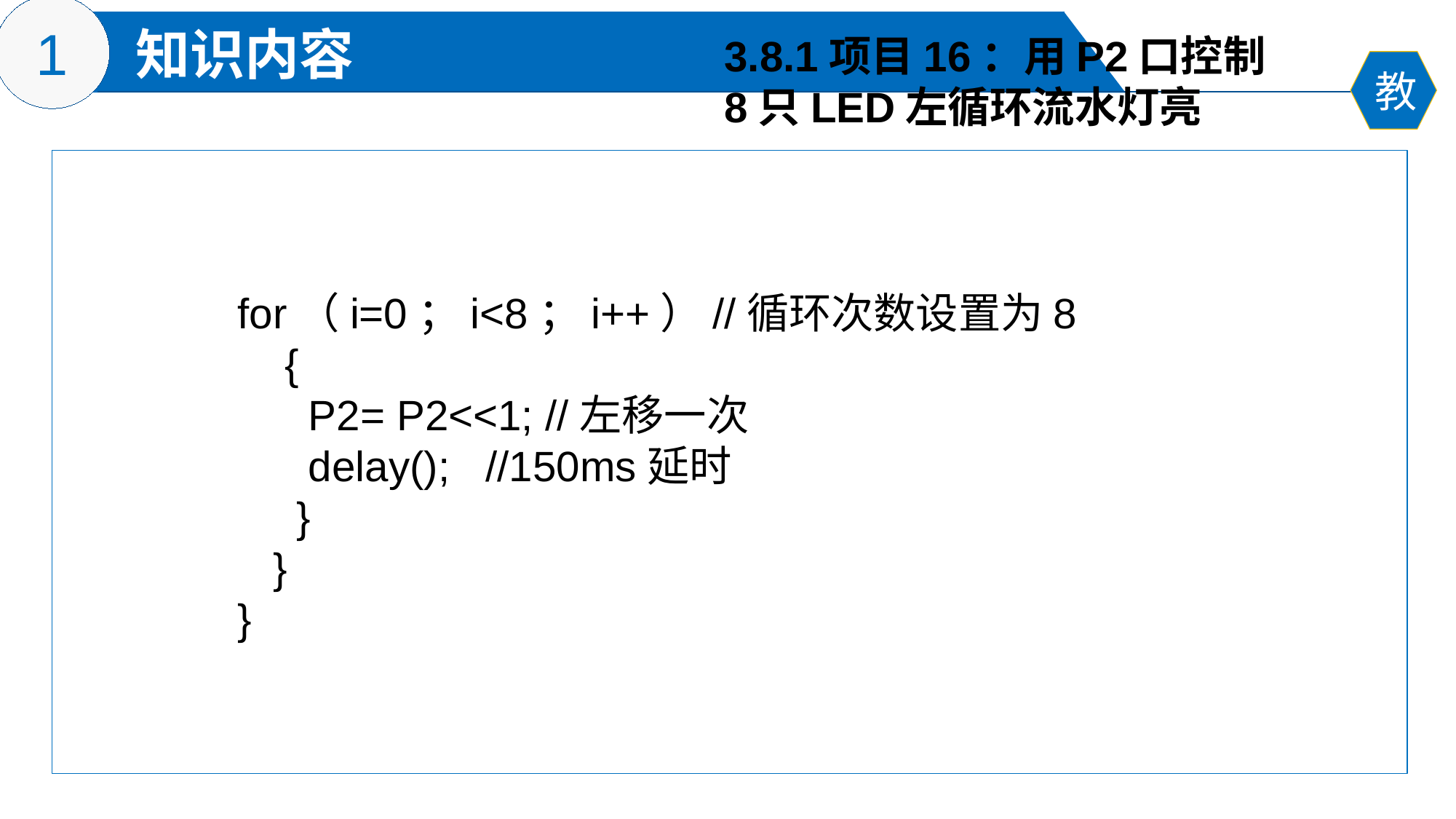

3.8.1项目16：用P2口控制
8只LED左循环流水灯亮

for（i=0；i<8；i++）//循环次数设置为8
    {
      P2= P2<<1; //左移一次
      delay();   //150ms延时
     }
   }
}